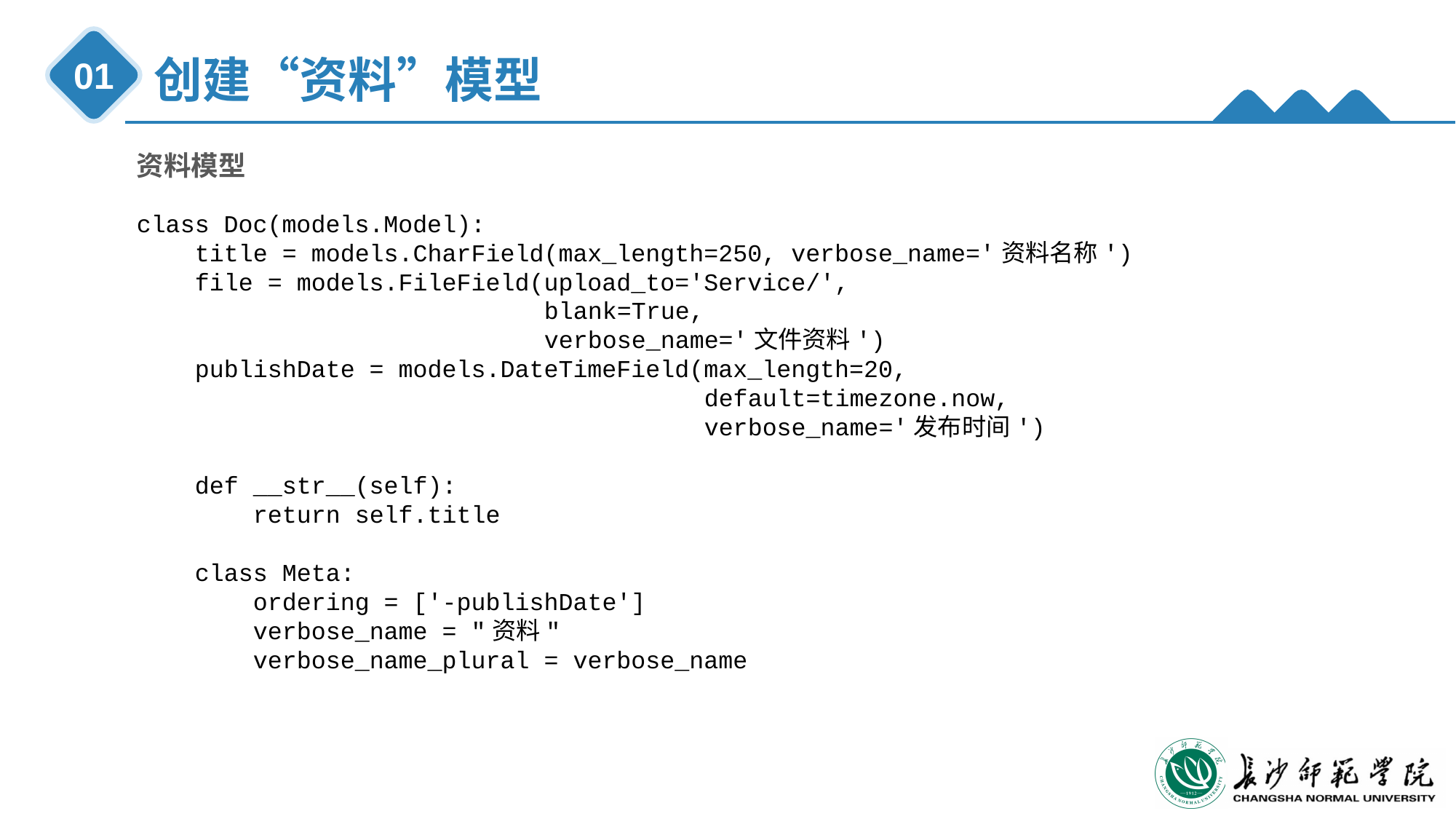

创建“资料”模型
01

资料模型
class Doc(models.Model):
    title = models.CharField(max_length=250, verbose_name='资料名称')
    file = models.FileField(upload_to='Service/',
                            blank=True,
                            verbose_name='文件资料')
    publishDate = models.DateTimeField(max_length=20,
                                       default=timezone.now,
                                       verbose_name='发布时间')

    def __str__(self):
        return self.title

    class Meta:
        ordering = ['-publishDate']
        verbose_name = "资料"
        verbose_name_plural = verbose_name